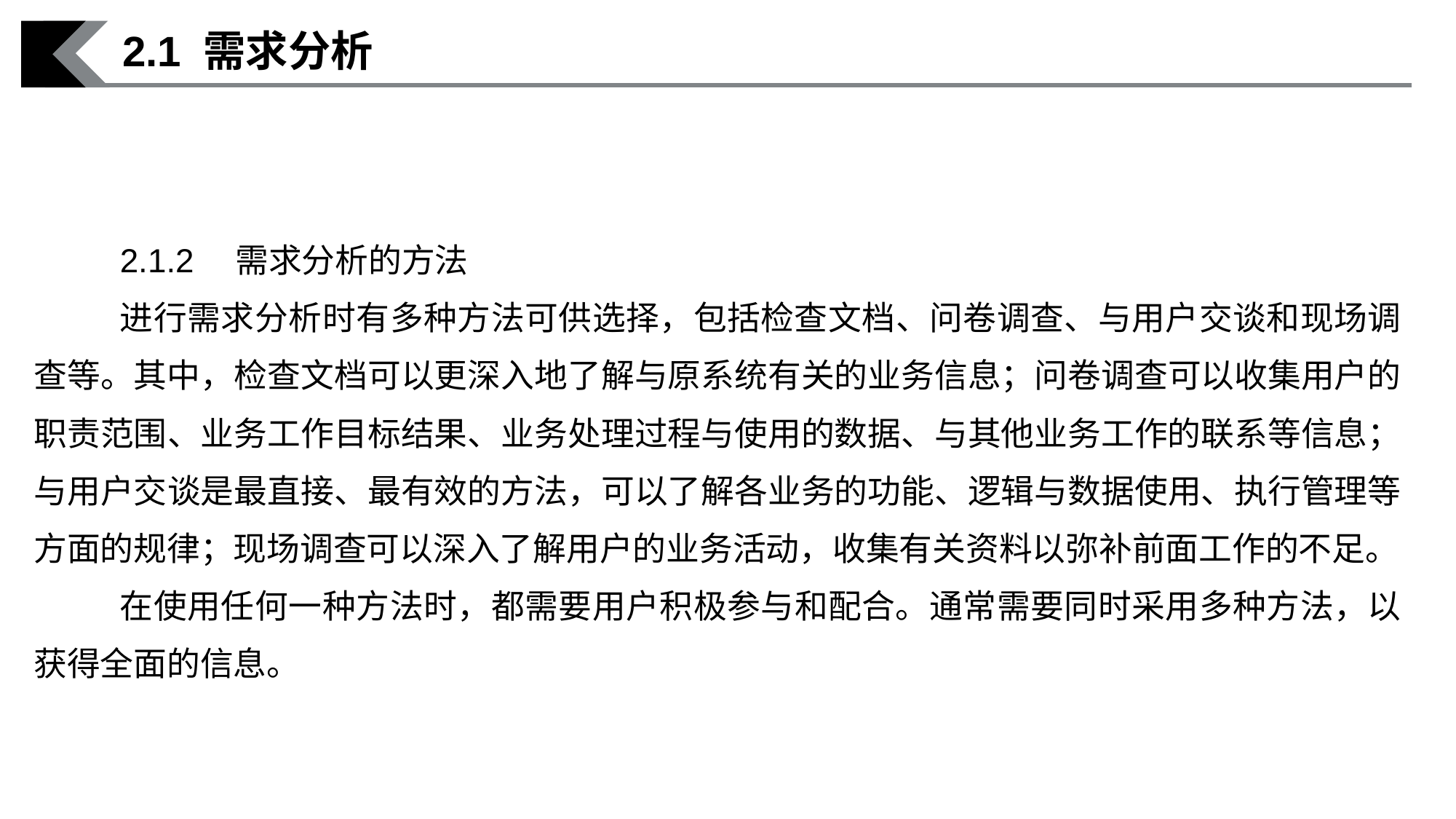

2.1 需求分析
2.1.2　需求分析的方法
进行需求分析时有多种方法可供选择，包括检查文档、问卷调查、与用户交谈和现场调查等。其中，检查文档可以更深入地了解与原系统有关的业务信息；问卷调查可以收集用户的职责范围、业务工作目标结果、业务处理过程与使用的数据、与其他业务工作的联系等信息；与用户交谈是最直接、最有效的方法，可以了解各业务的功能、逻辑与数据使用、执行管理等方面的规律；现场调查可以深入了解用户的业务活动，收集有关资料以弥补前面工作的不足。
在使用任何一种方法时，都需要用户积极参与和配合。通常需要同时采用多种方法，以获得全面的信息。